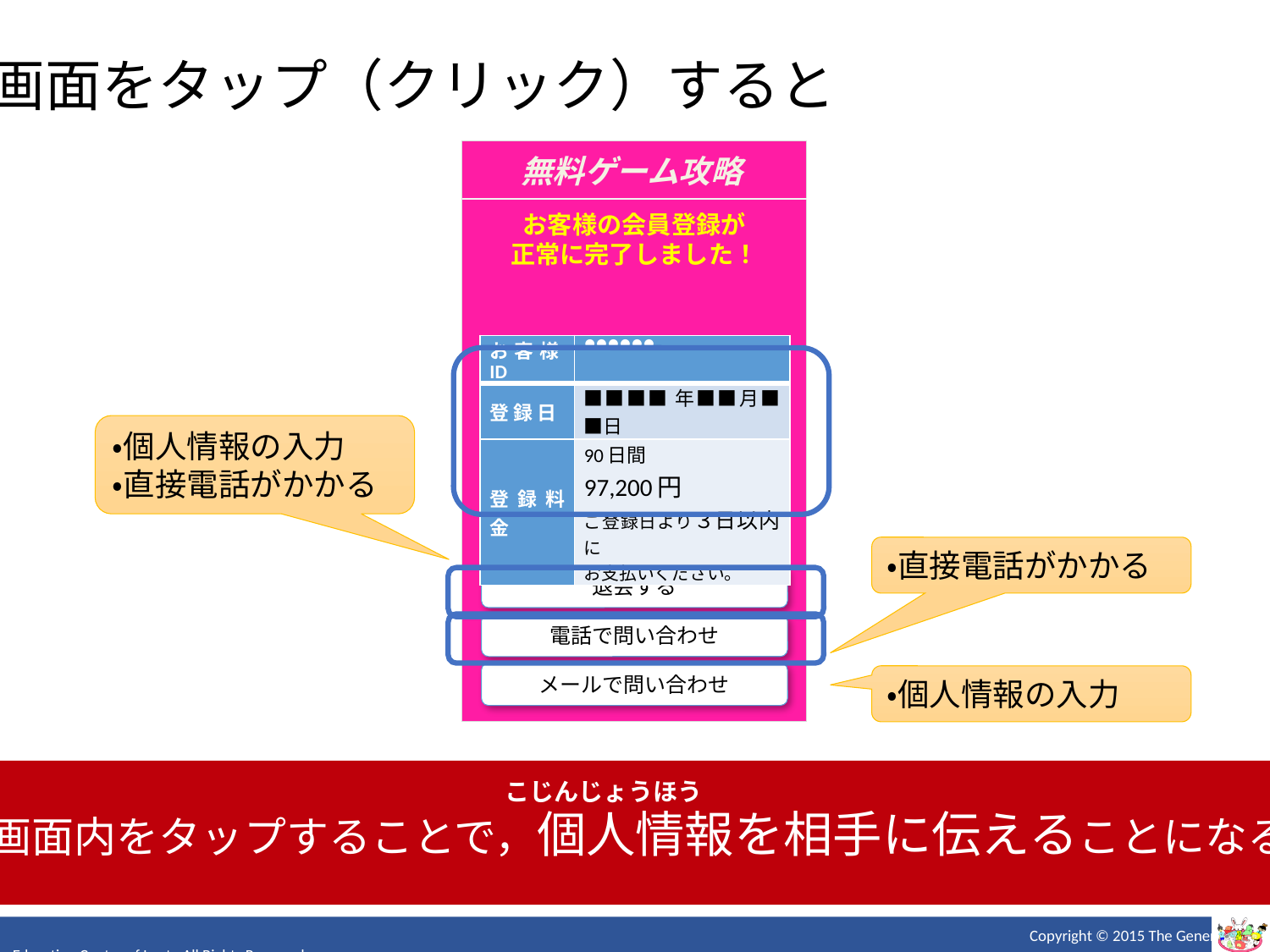

画面をタップ（クリック）すると

無料ゲーム攻略
お客様の会員登録が
正常に完了しました！
退会する
電話で問い合わせ
メールで問い合わせ
お支払い方法について
◆ご操作で登録された方へ◆
| お客様ID | ●●●●●● |
| --- | --- |
| 登 録 日 | ■■■■年■■月■■日 |
| 登録料金 | 90日間 97,200円 ご登録日より３日以内に お支払いください。 |

・個人情報の入力
・直接電話がかかる
・直接電話がかかる

・個人情報の入力

画面内をタップすることで，個人情報を相手に伝えることになる

こじんじょうほう